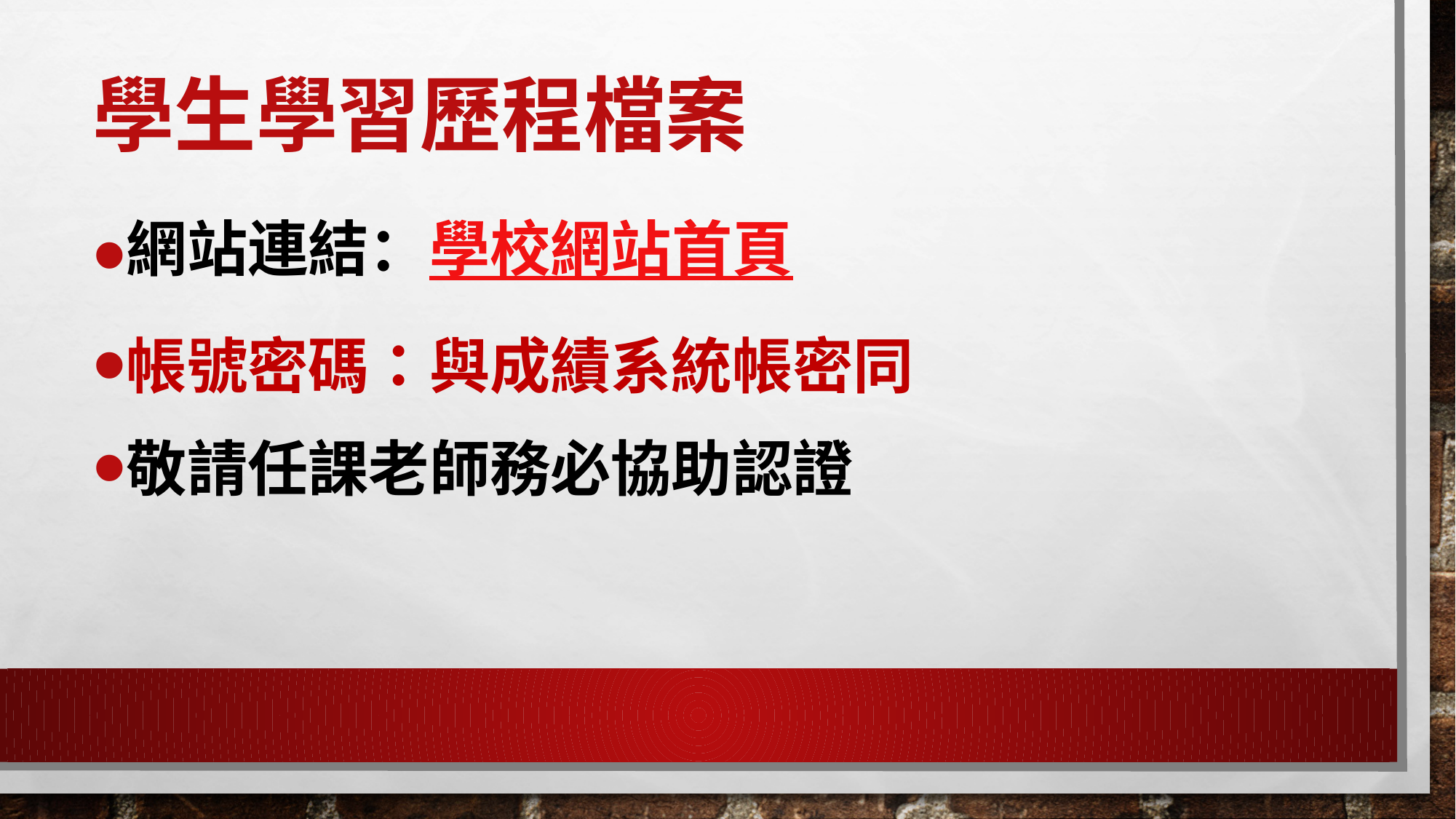

# 學生學習歷程檔案
網站連結：學校網站首頁
帳號密碼：與成績系統帳密同
敬請任課老師務必協助認證